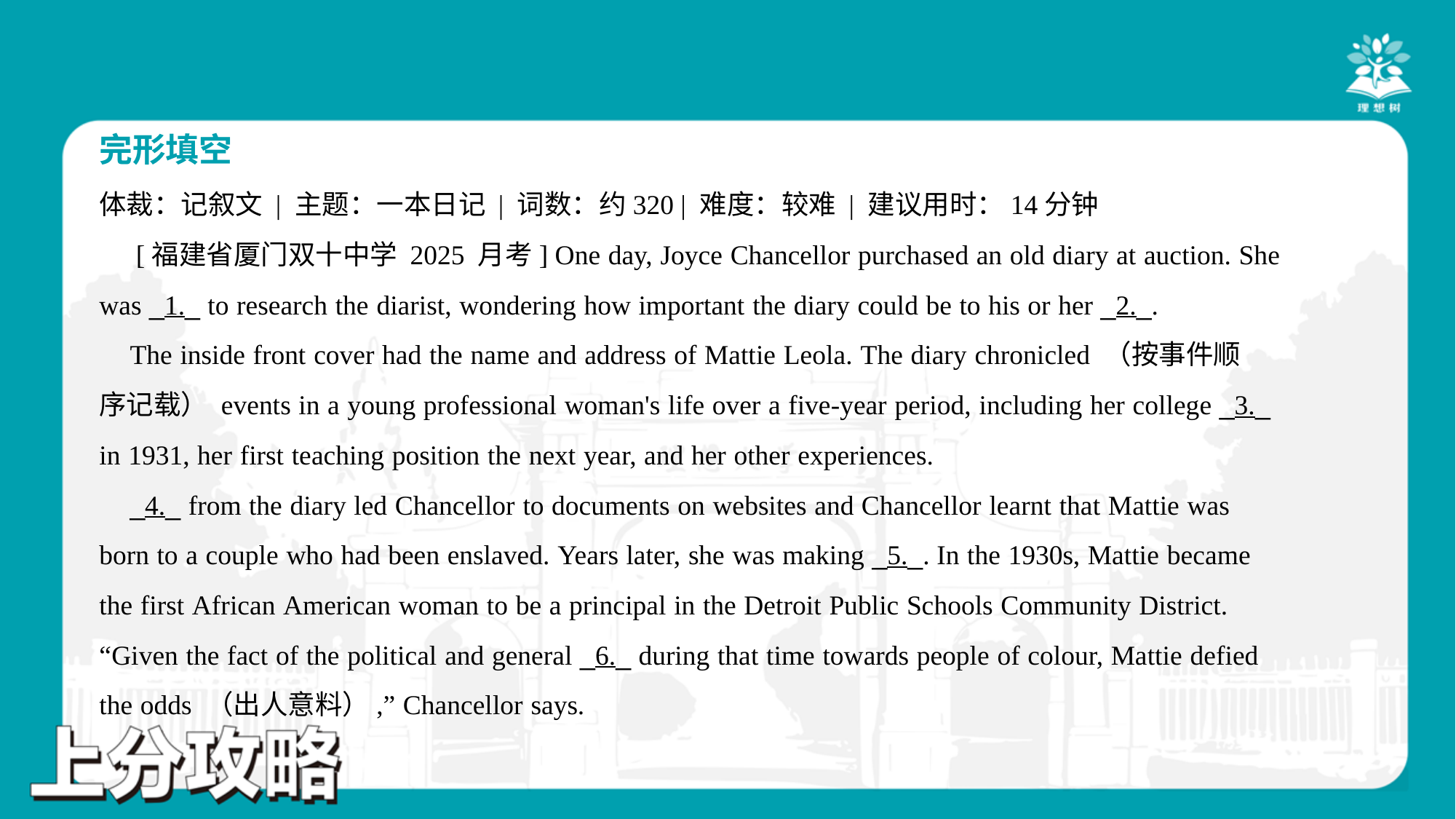

完形填空
体裁：记叙文 | 主题：一本日记 | 词数：约320 | 难度：较难 | 建议用时：14分钟
     [福建省厦门双十中学 2025 月考] One day, Joyce Chancellor purchased an old diary at auction. She
was _1._ to research the diarist, wondering how important the diary could be to his or her _2._.
    The inside front cover had the name and address of Mattie Leola. The diary chronicled （按事件顺
序记载） events in a young professional woman's life over a five-year period, including her college _3._
in 1931, her first teaching position the next year, and her other experiences.
    _4._ from the diary led Chancellor to documents on websites and Chancellor learnt that Mattie was
born to a couple who had been enslaved. Years later, she was making _5._. In the 1930s, Mattie became
the first African American woman to be a principal in the Detroit Public Schools Community District.
“Given the fact of the political and general _6._ during that time towards people of colour, Mattie defied
the odds （出人意料）,” Chancellor says.#4